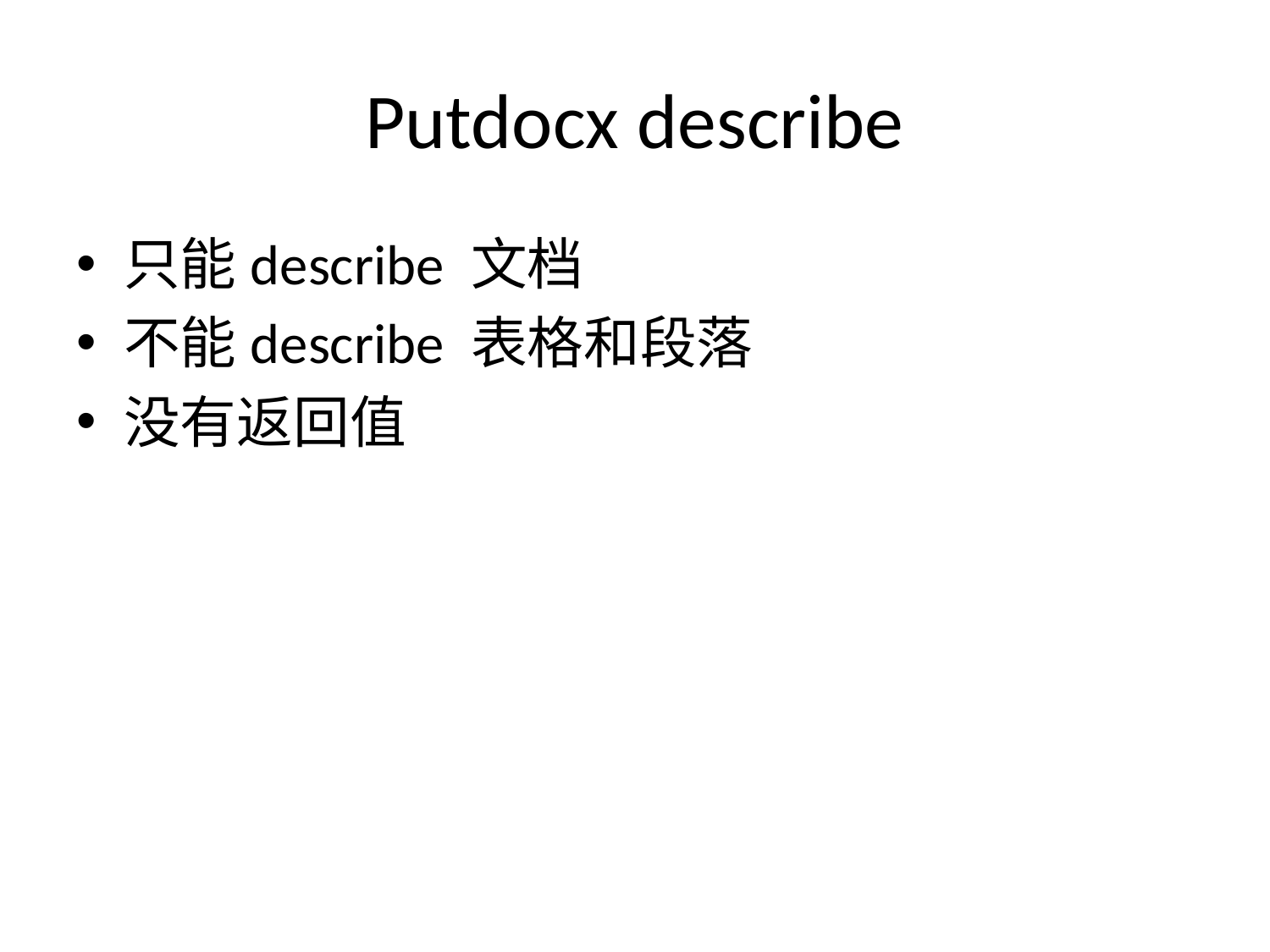

# Putdocx describe
只能describe 文档
不能describe 表格和段落
没有返回值